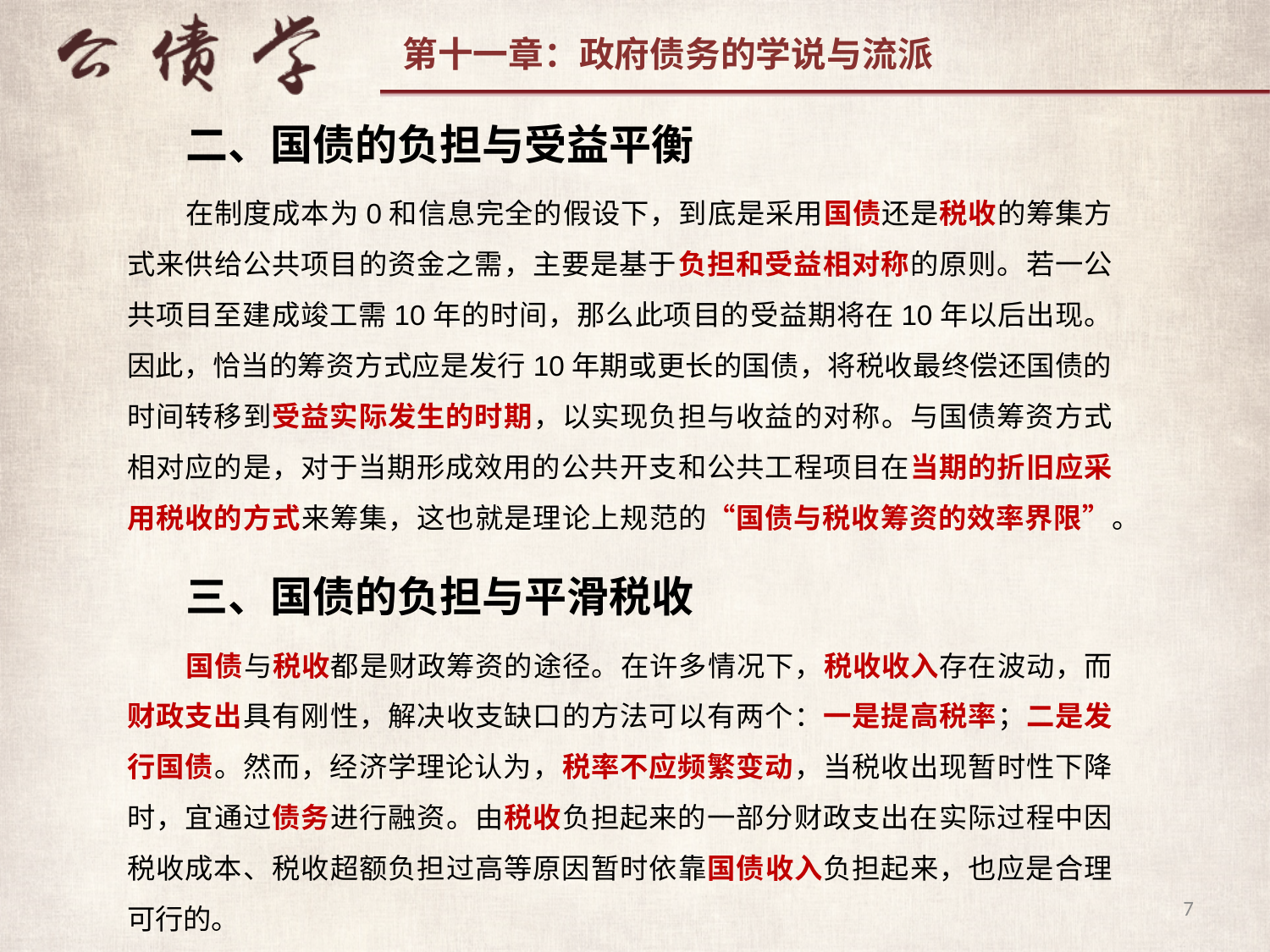

二、国债的负担与受益平衡
在制度成本为0和信息完全的假设下，到底是采用国债还是税收的筹集方式来供给公共项目的资金之需，主要是基于负担和受益相对称的原则。若一公共项目至建成竣工需10年的时间，那么此项目的受益期将在10年以后出现。因此，恰当的筹资方式应是发行10年期或更长的国债，将税收最终偿还国债的时间转移到受益实际发生的时期，以实现负担与收益的对称。与国债筹资方式相对应的是，对于当期形成效用的公共开支和公共工程项目在当期的折旧应采用税收的方式来筹集，这也就是理论上规范的“国债与税收筹资的效率界限”。
三、国债的负担与平滑税收
国债与税收都是财政筹资的途径。在许多情况下，税收收入存在波动，而财政支出具有刚性，解决收支缺口的方法可以有两个：一是提高税率；二是发行国债。然而，经济学理论认为，税率不应频繁变动，当税收出现暂时性下降时，宜通过债务进行融资。由税收负担起来的一部分财政支出在实际过程中因税收成本、税收超额负担过高等原因暂时依靠国债收入负担起来，也应是合理可行的。
7